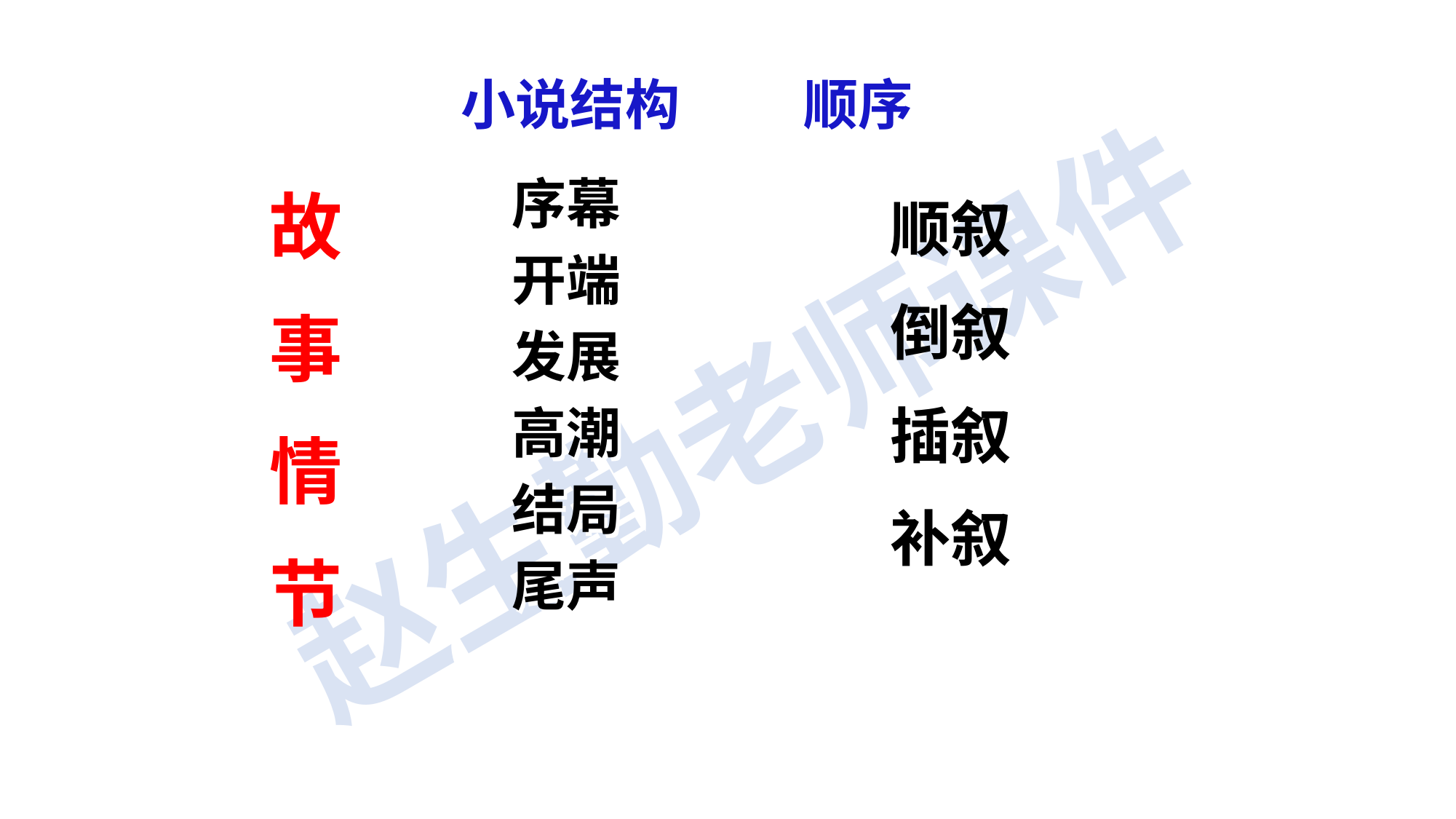

# 小说结构          顺序
故事情节
序幕
开端
发展
高潮
结局
尾声
顺叙
倒叙
插叙
补叙